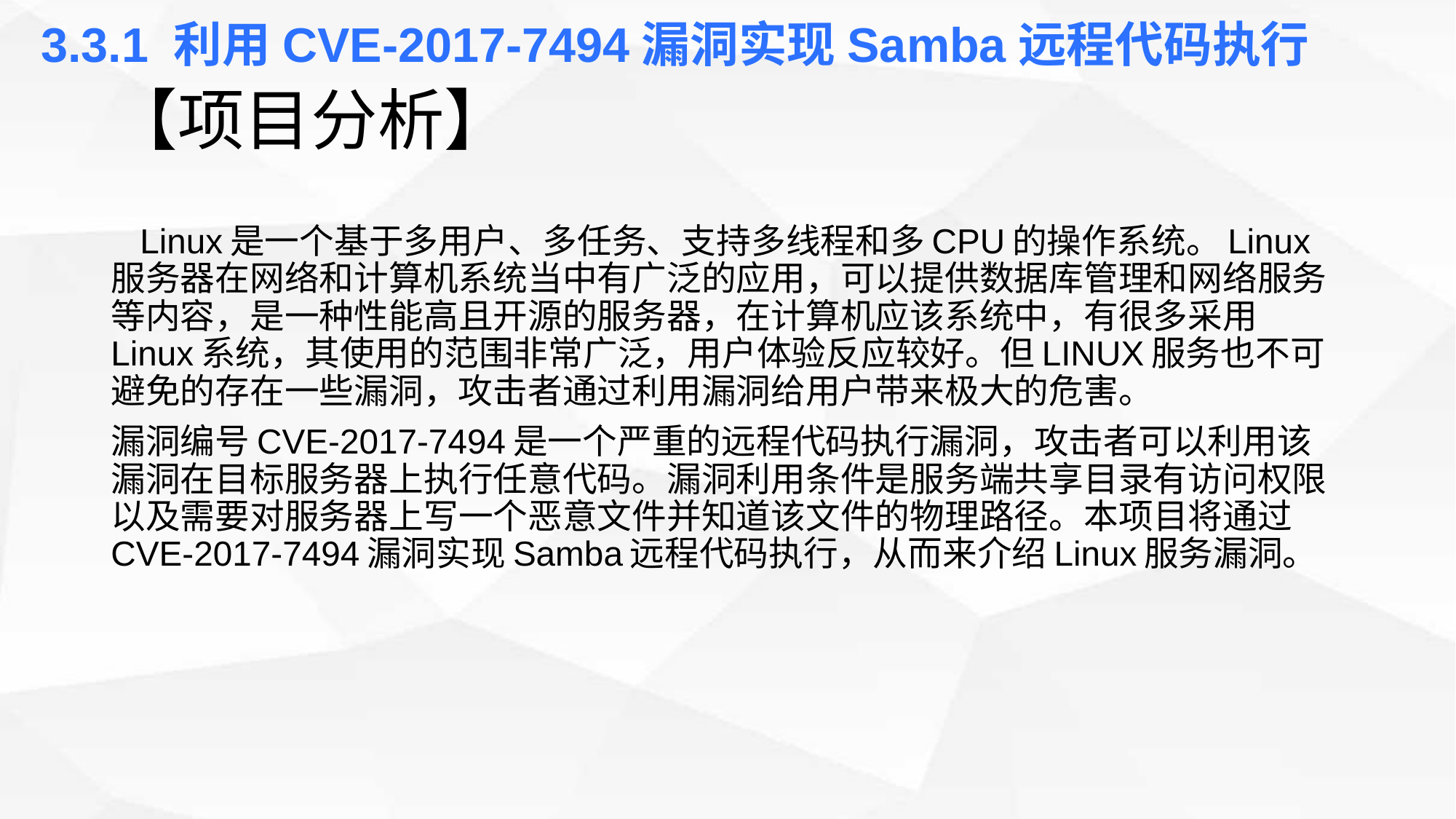

3.3.1 利用CVE-2017-7494漏洞实现Samba远程代码执行
# 【项目分析】
   Linux是一个基于多用户、多任务、支持多线程和多CPU的操作系统。Linux服务器在网络和计算机系统当中有广泛的应用，可以提供数据库管理和网络服务等内容，是一种性能高且开源的服务器，在计算机应该系统中，有很多采用Linux系统，其使用的范围非常广泛，用户体验反应较好。但LINUX服务也不可避免的存在一些漏洞，攻击者通过利用漏洞给用户带来极大的危害。
漏洞编号CVE-2017-7494是一个严重的远程代码执行漏洞，攻击者可以利用该漏洞在目标服务器上执行任意代码。漏洞利用条件是服务端共享目录有访问权限以及需要对服务器上写一个恶意文件并知道该文件的物理路径。本项目将通过CVE-2017-7494漏洞实现Samba远程代码执行，从而来介绍Linux服务漏洞。